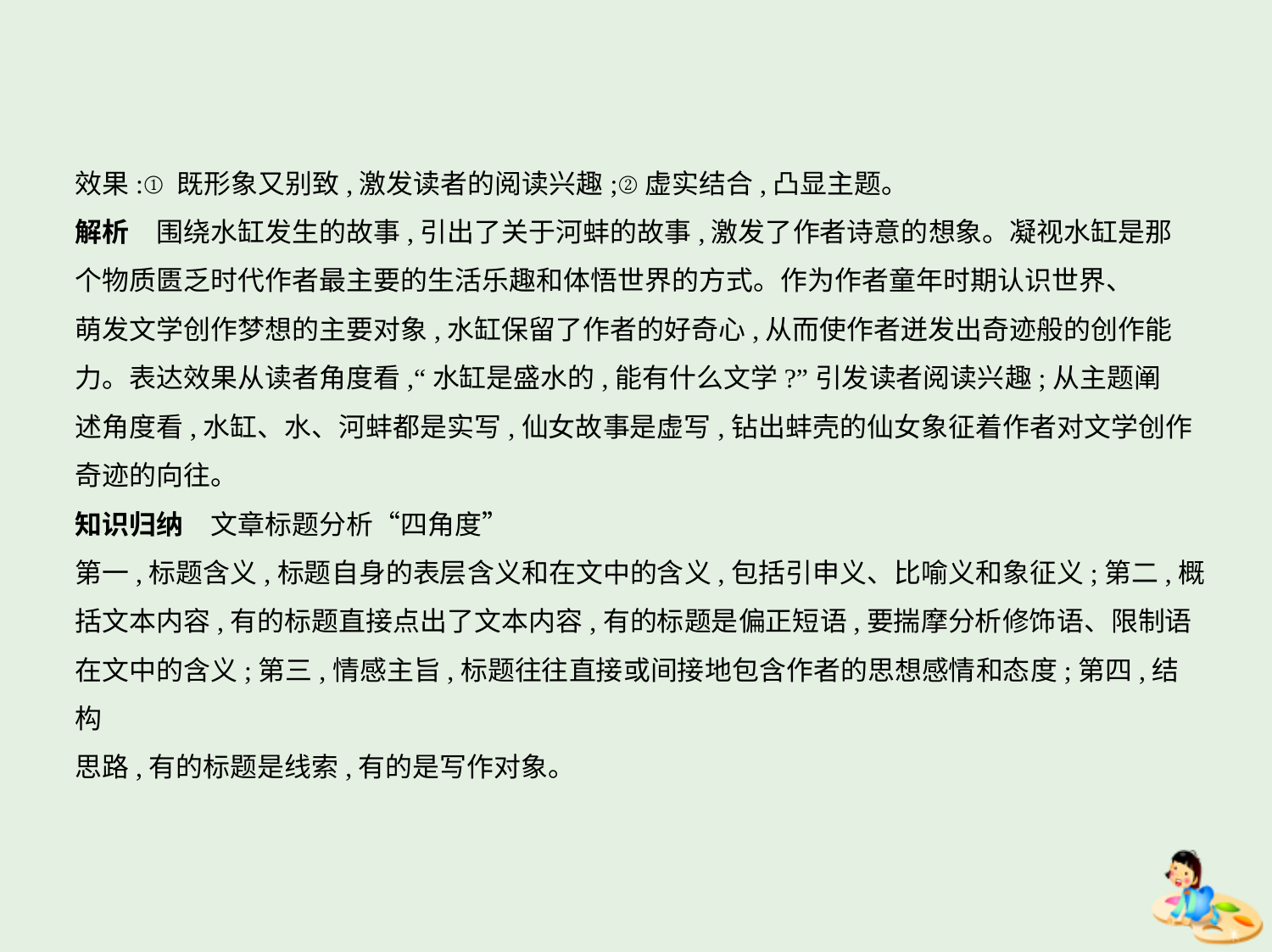

效果:①既形象又别致,激发读者的阅读兴趣;②虚实结合,凸显主题。
解析　围绕水缸发生的故事,引出了关于河蚌的故事,激发了作者诗意的想象。凝视水缸是那
个物质匮乏时代作者最主要的生活乐趣和体悟世界的方式。作为作者童年时期认识世界、
萌发文学创作梦想的主要对象,水缸保留了作者的好奇心,从而使作者迸发出奇迹般的创作能
力。表达效果从读者角度看,“水缸是盛水的,能有什么文学?”引发读者阅读兴趣;从主题阐
述角度看,水缸、水、河蚌都是实写,仙女故事是虚写,钻出蚌壳的仙女象征着作者对文学创作
奇迹的向往。
知识归纳　文章标题分析“四角度”
第一,标题含义,标题自身的表层含义和在文中的含义,包括引申义、比喻义和象征义;第二,概
括文本内容,有的标题直接点出了文本内容,有的标题是偏正短语,要揣摩分析修饰语、限制语
在文中的含义;第三,情感主旨,标题往往直接或间接地包含作者的思想感情和态度;第四,结构
思路,有的标题是线索,有的是写作对象。